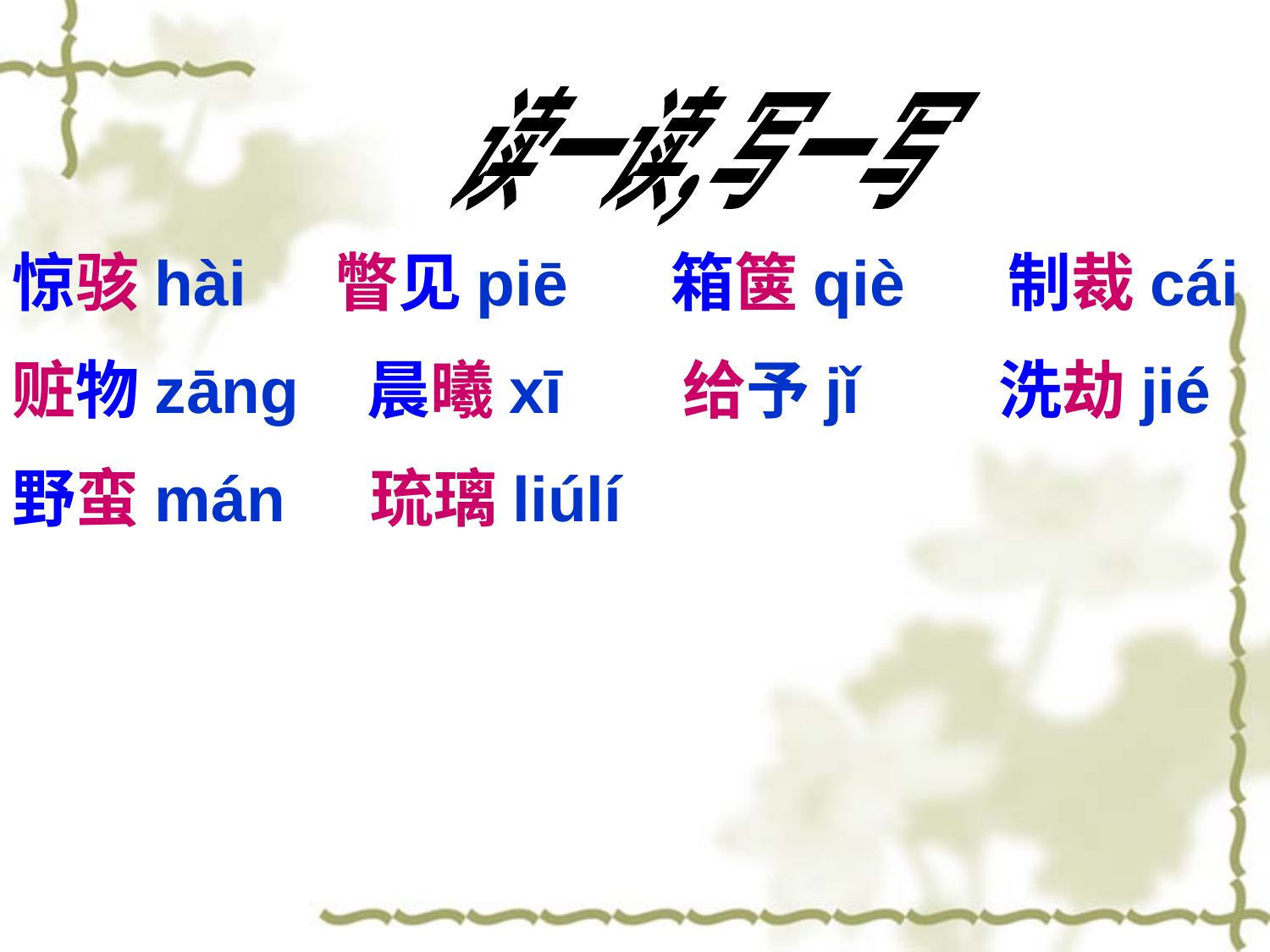

读一读,写一写
惊骇hài	   瞥见piē     箱箧qiè     制裁cái
赃物zānɡ   晨曦xī      给予jǐ       洗劫jié
野蛮mán    琉璃liúlí